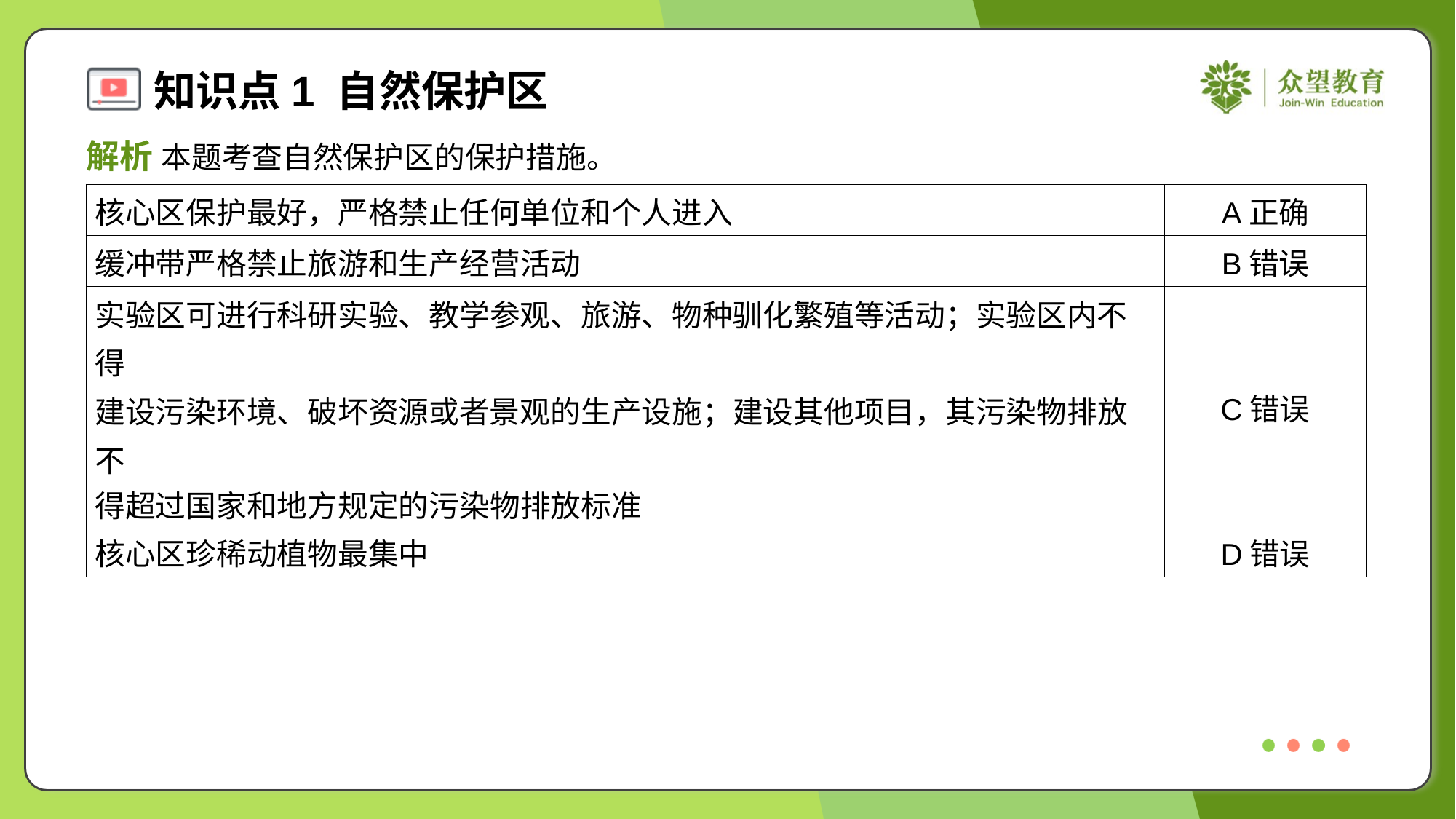

解析 本题考查自然保护区的保护措施。
| 核心区保护最好，严格禁止任何单位和个人进入 | A正确 |
| --- | --- |
| 缓冲带严格禁止旅游和生产经营活动 | B错误 |
| 实验区可进行科研实验、教学参观、旅游、物种驯化繁殖等活动；实验区内不得 建设污染环境、破坏资源或者景观的生产设施；建设其他项目，其污染物排放不 得超过国家和地方规定的污染物排放标准 | C错误 |
| 核心区珍稀动植物最集中 | D错误 |